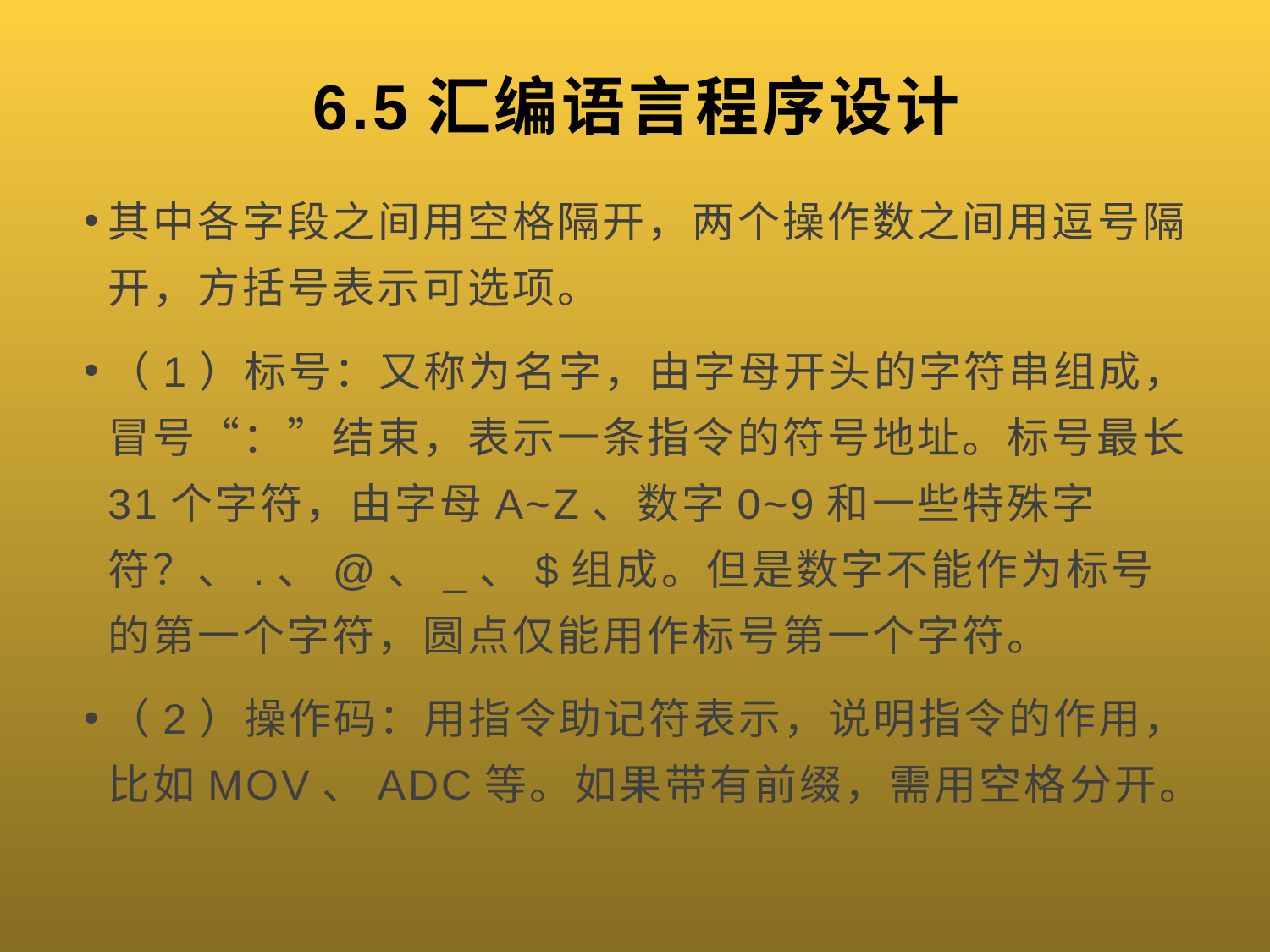

# 6.5汇编语言程序设计
其中各字段之间用空格隔开，两个操作数之间用逗号隔开，方括号表示可选项。
（1）标号：又称为名字，由字母开头的字符串组成，冒号“：”结束，表示一条指令的符号地址。标号最长31个字符，由字母A~Z、数字0~9和一些特殊字符？、.、@、_、$组成。但是数字不能作为标号的第一个字符，圆点仅能用作标号第一个字符。
（2）操作码：用指令助记符表示，说明指令的作用，比如MOV、ADC等。如果带有前缀，需用空格分开。